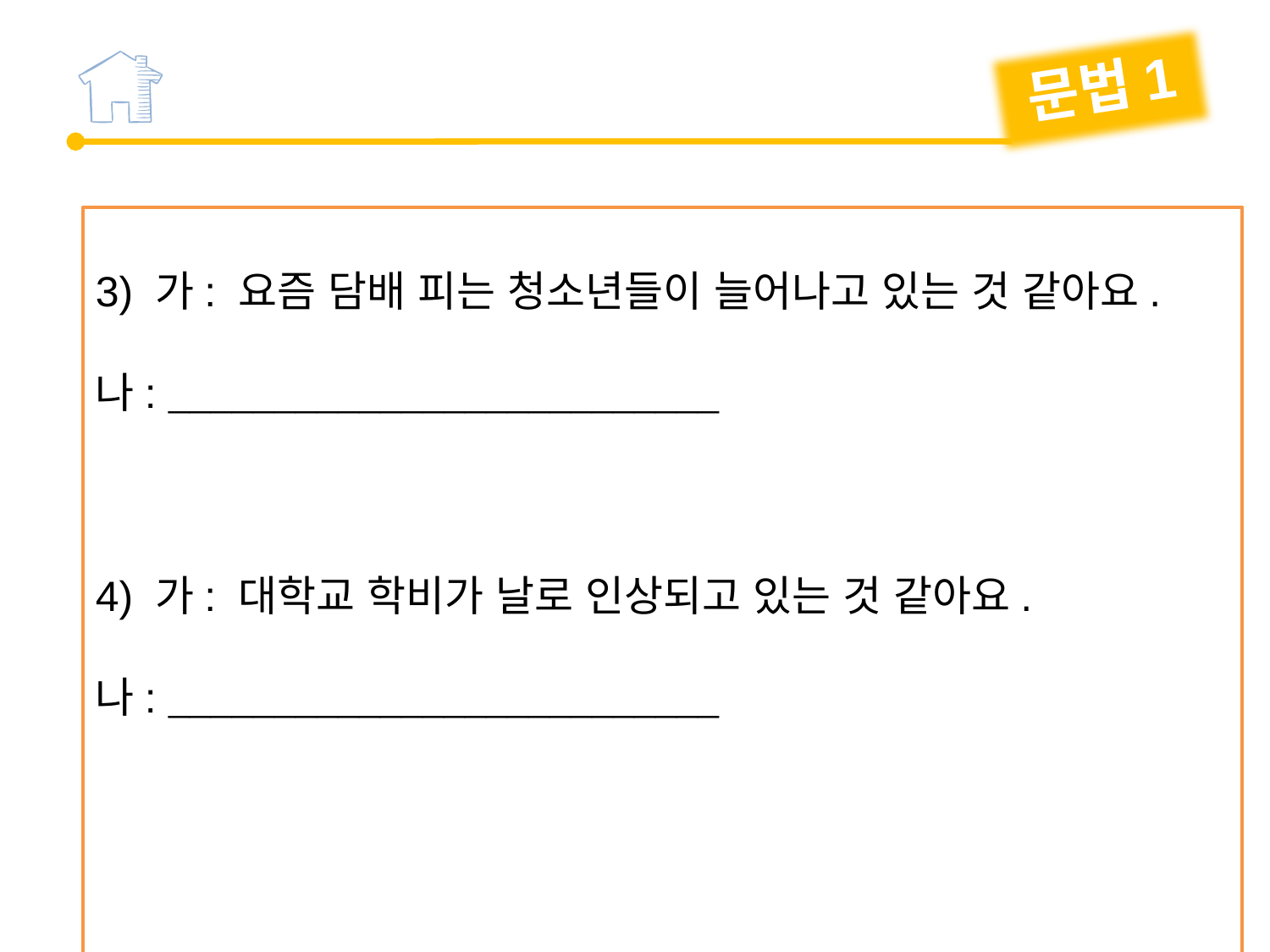

문법1

3) 가: 요즘 담배 피는 청소년들이 늘어나고 있는 것 같아요.
나: __________________________
4) 가: 대학교 학비가 날로 인상되고 있는 것 같아요.
나: __________________________